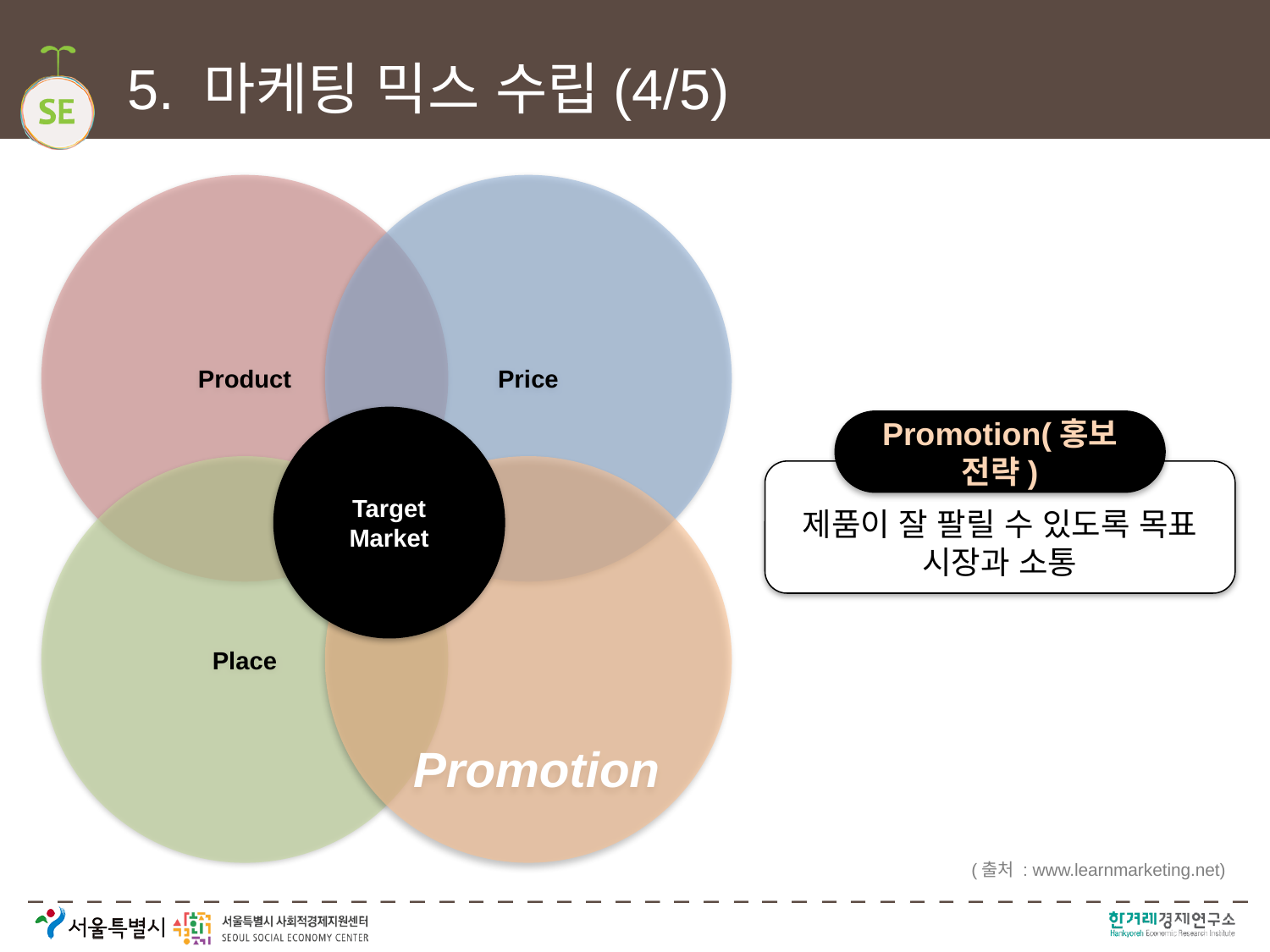

# 5. 마케팅 믹스 수립(4/5)
Product
Price
Target Market
Promotion(홍보 전략)
Place
Promotion
제품이 잘 팔릴 수 있도록 목표 시장과 소통
(출처 : www.learnmarketing.net)